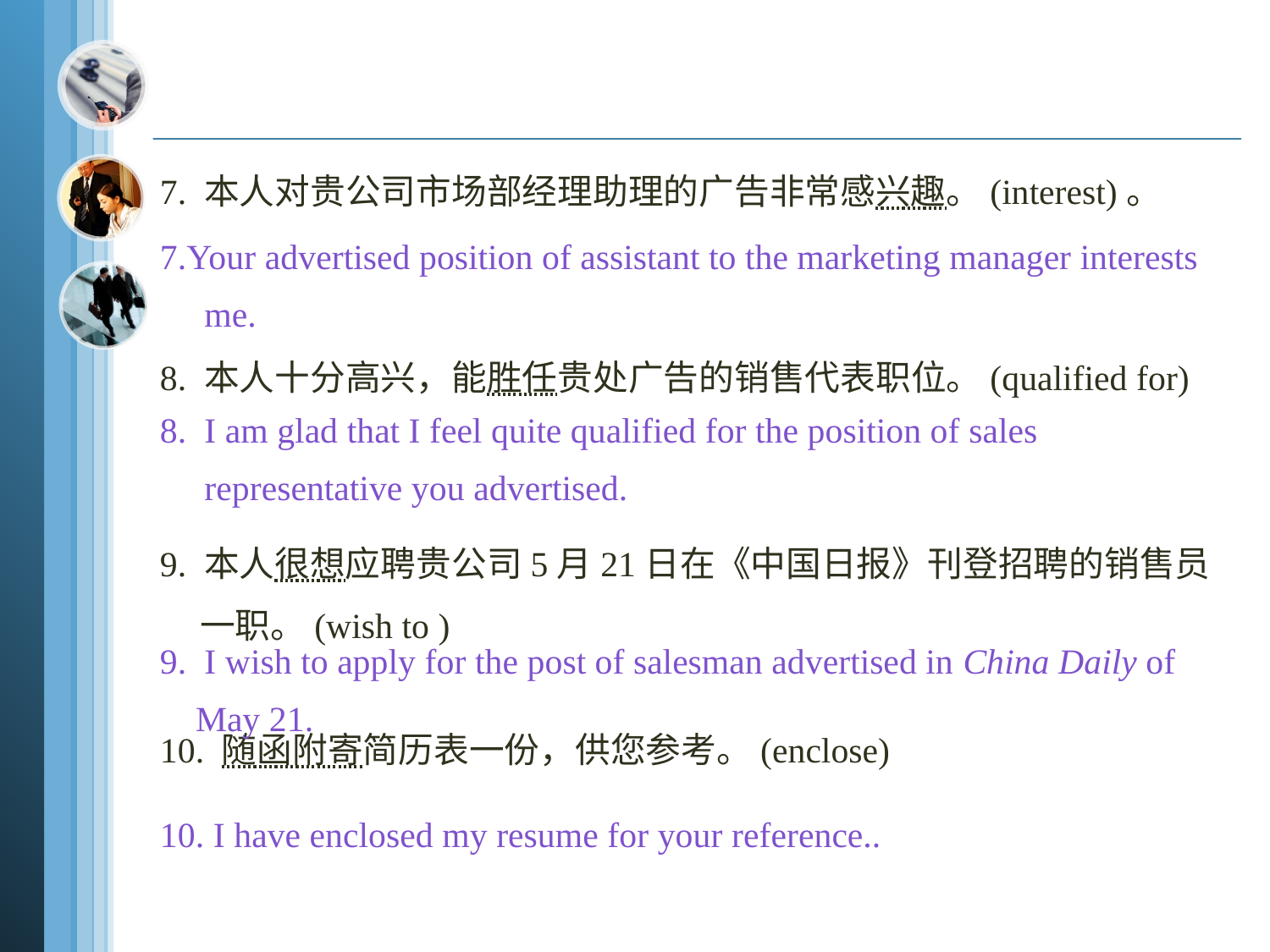

7. 本人对贵公司市场部经理助理的广告非常感兴趣。(interest)。

8. 本人十分高兴，能胜任贵处广告的销售代表职位。(qualified for)

9. 本人很想应聘贵公司5月21日在《中国日报》刊登招聘的销售员
    一职。(wish to )

10. 随函附寄简历表一份，供您参考。(enclose)
7.Your advertised position of assistant to the marketing manager interests
     me.

8.  I am glad that I feel quite qualified for the position of sales
     representative you advertised.

9.  I wish to apply for the post of salesman advertised in China Daily of
    May 21.

10. I have enclosed my resume for your reference..